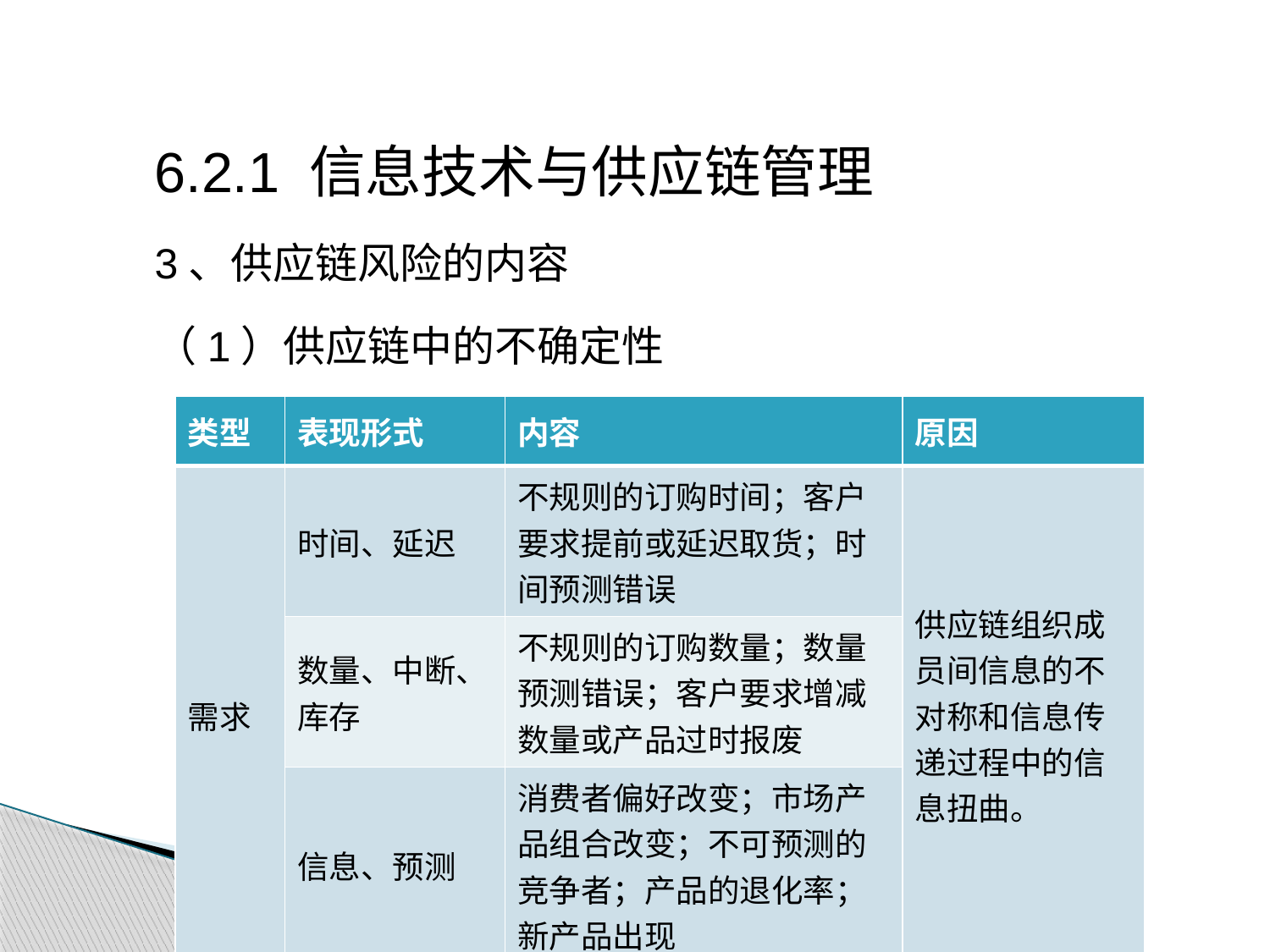

6.2.1 信息技术与供应链管理
3、供应链风险的内容
（1）供应链中的不确定性
| 类型 | 表现形式 | 内容 | 原因 |
| --- | --- | --- | --- |
| 需求 | 时间、延迟 | 不规则的订购时间；客户要求提前或延迟取货；时间预测错误 | 供应链组织成员间信息的不对称和信息传递过程中的信息扭曲。 |
|  | 数量、中断、库存 | 不规则的订购数量；数量预测错误；客户要求增减数量或产品过时报废 |  |
|  | 信息、预测 | 消费者偏好改变；市场产品组合改变；不可预测的竞争者；产品的退化率；新产品出现 |  |